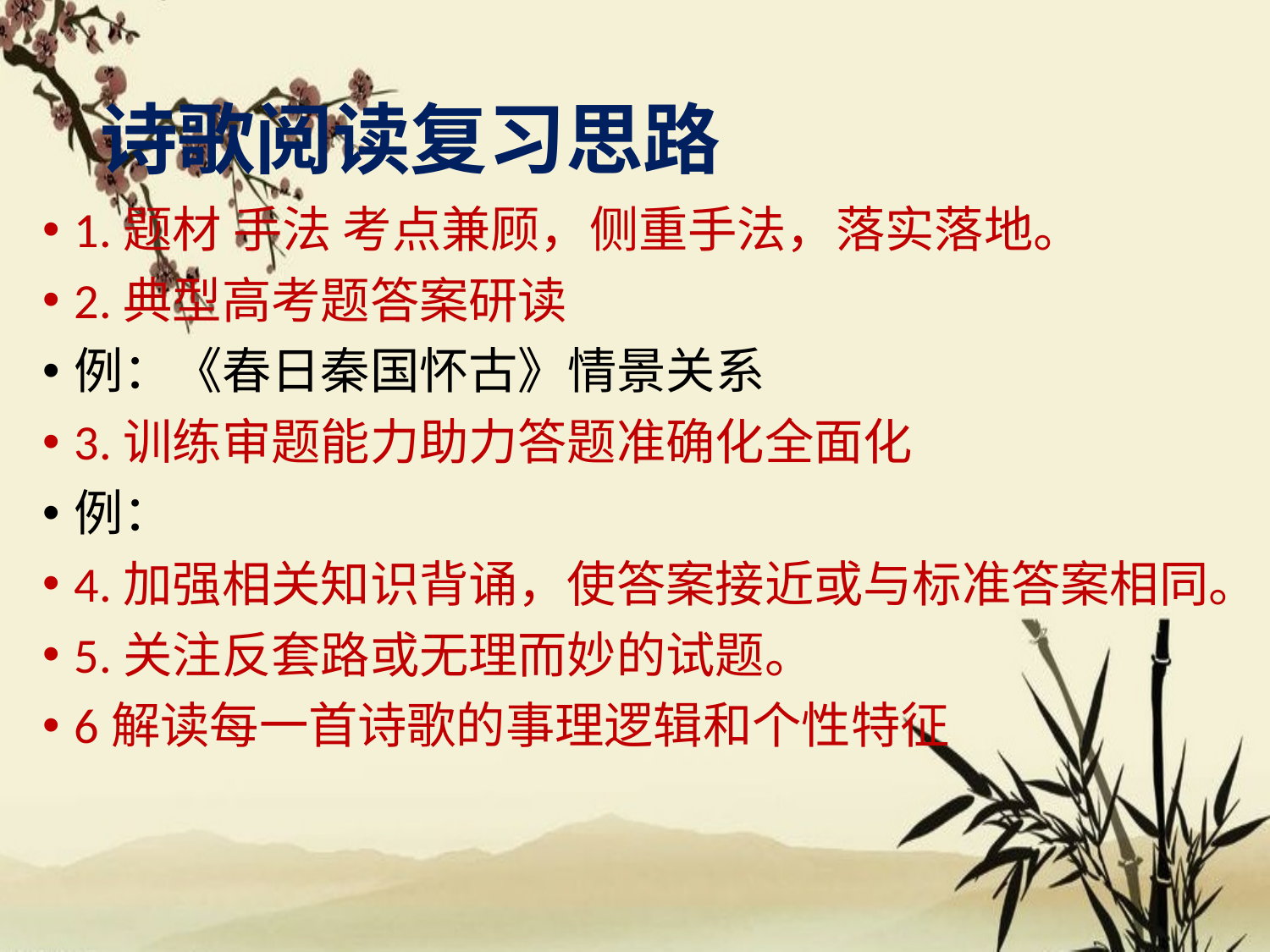

# 诗歌阅读复习思路
1.题材 手法 考点兼顾，侧重手法，落实落地。
2.典型高考题答案研读
例：《春日秦国怀古》情景关系
3.训练审题能力助力答题准确化全面化
例：
4.加强相关知识背诵，使答案接近或与标准答案相同。
5.关注反套路或无理而妙的试题。
6解读每一首诗歌的事理逻辑和个性特征